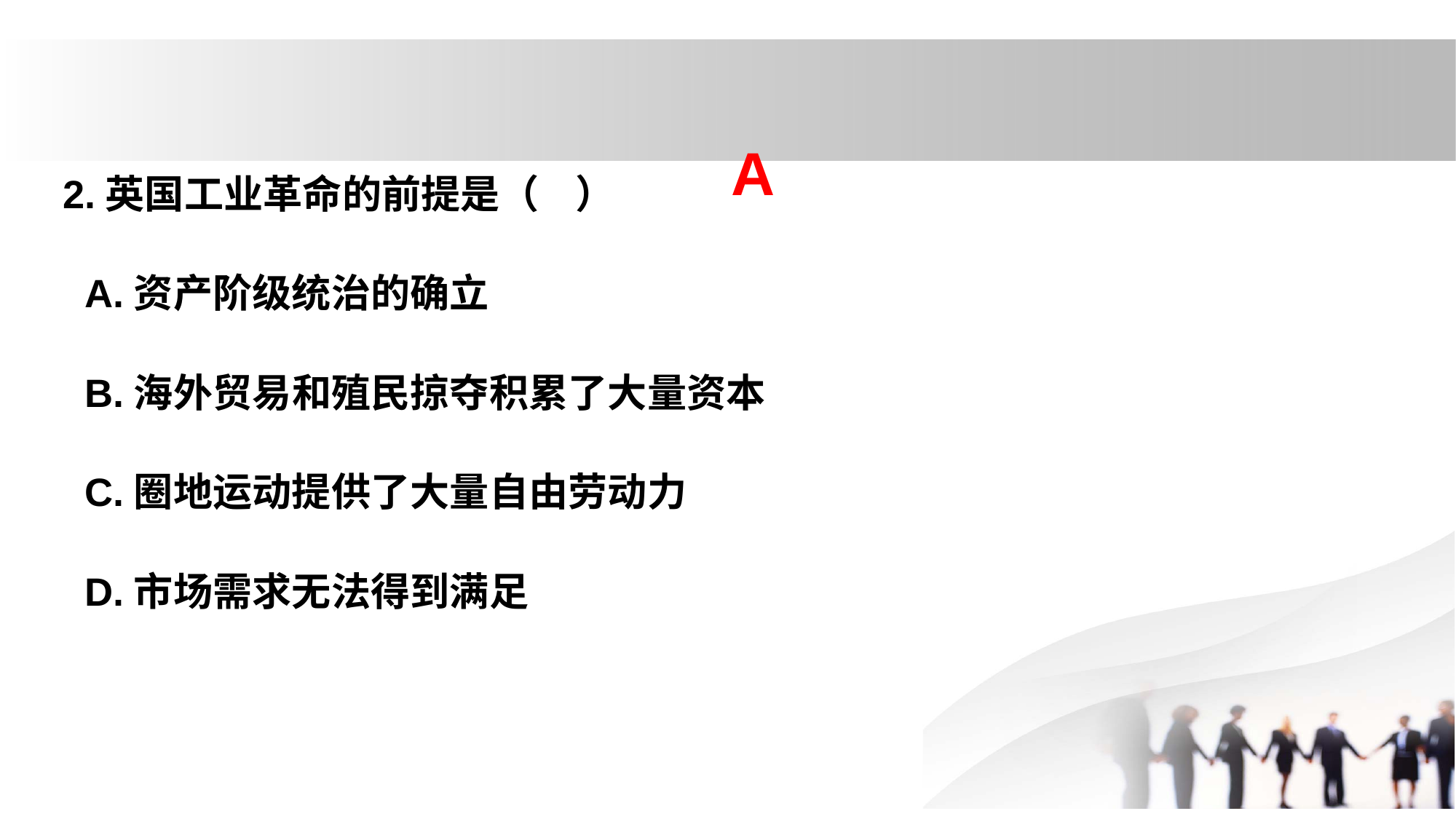

2.英国工业革命的前提是（    ）
  A.资产阶级统治的确立
  B.海外贸易和殖民掠夺积累了大量资本
  C.圈地运动提供了大量自由劳动力
  D.市场需求无法得到满足
A